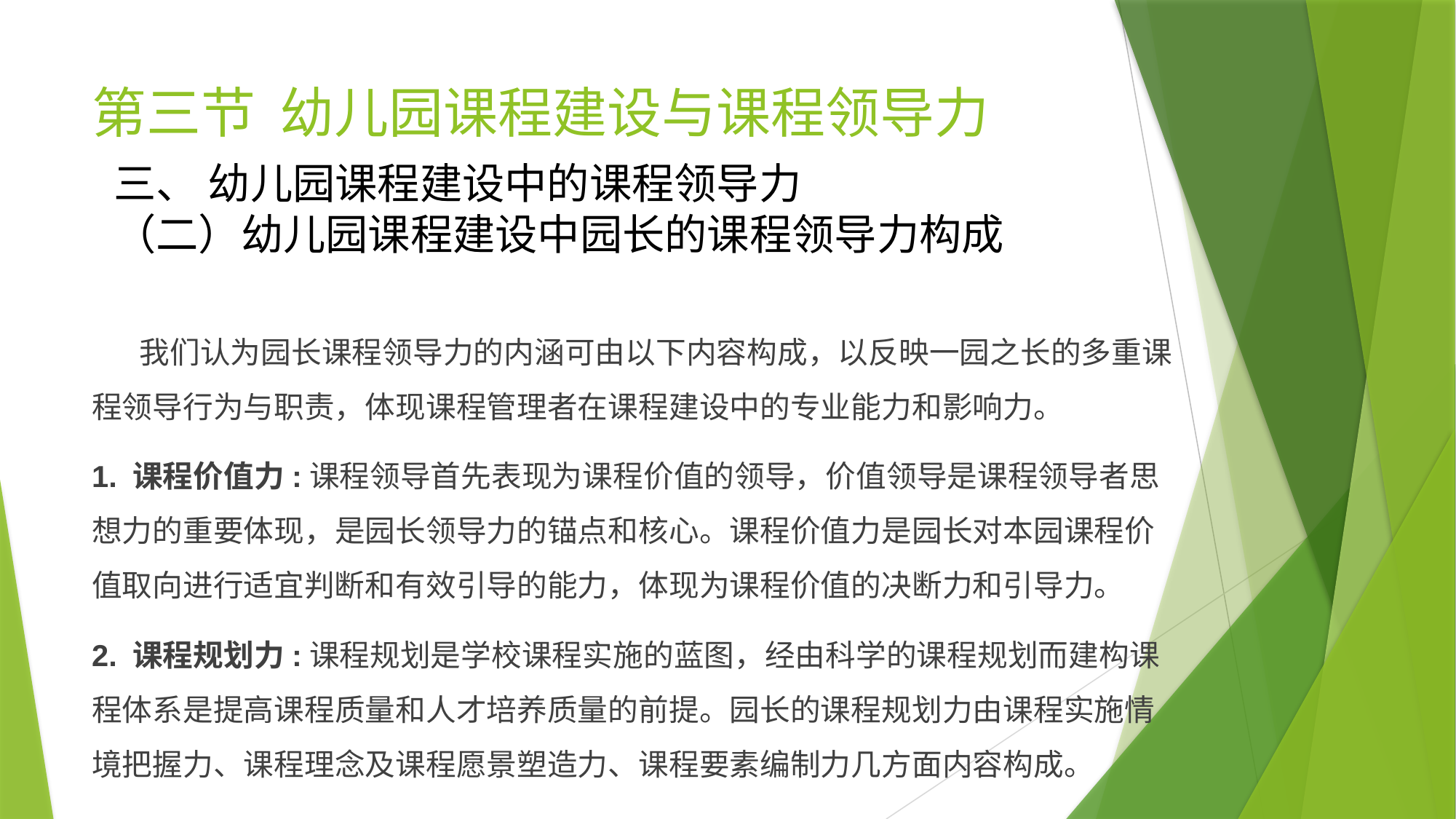

# 第三节  幼儿园课程建设与课程领导力
三、 幼儿园课程建设中的课程领导力
（二）幼儿园课程建设中园长的课程领导力构成
      我们认为园长课程领导力的内涵可由以下内容构成，以反映一园之长的多重课程领导行为与职责，体现课程管理者在课程建设中的专业能力和影响力。
1. 课程价值力:课程领导首先表现为课程价值的领导，价值领导是课程领导者思想力的重要体现，是园长领导力的锚点和核心。课程价值力是园长对本园课程价值取向进行适宜判断和有效引导的能力，体现为课程价值的决断力和引导力。
2. 课程规划力:课程规划是学校课程实施的蓝图，经由科学的课程规划而建构课程体系是提高课程质量和人才培养质量的前提。园长的课程规划力由课程实施情境把握力、课程理念及课程愿景塑造力、课程要素编制力几方面内容构成。